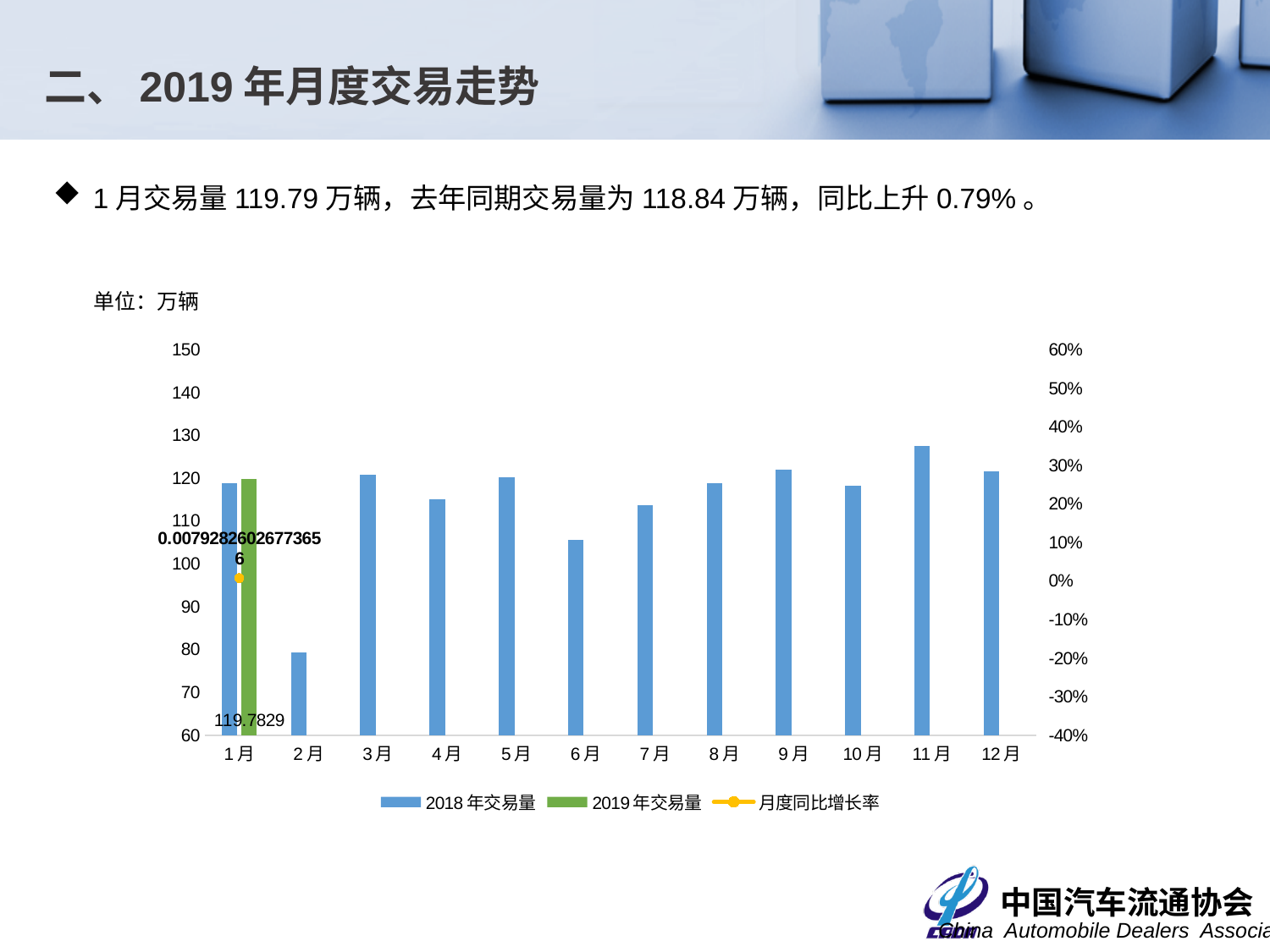

二、2019年月度交易走势
1月交易量119.79万辆，去年同期交易量为118.84万辆，同比上升0.79%。
单位：万辆

### Chart

| Category | 2018年交易量 | 2019年交易量 | 月度同比增长率 |
|---|---|---|---|
| 1月 | 118.8407 | 119.7829 | 0.007928260267736556 |
| 2月 | 79.3951 | None | None |
| 3月 | 120.9171 | None | None |
| 4月 | 115.1196 | None | None |
| 5月 | 120.3031 | None | None |
| 6月 | 105.6684 | None | None |
| 7月 | 113.651 | None | None |
| 8月 | 118.769 | None | None |
| 9月 | 122.0558 | None | None |
| 10月 | 118.1762 | None | None |
| 11月 | 127.5715 | None | None |
| 12月 | 121.7234 | None | None |